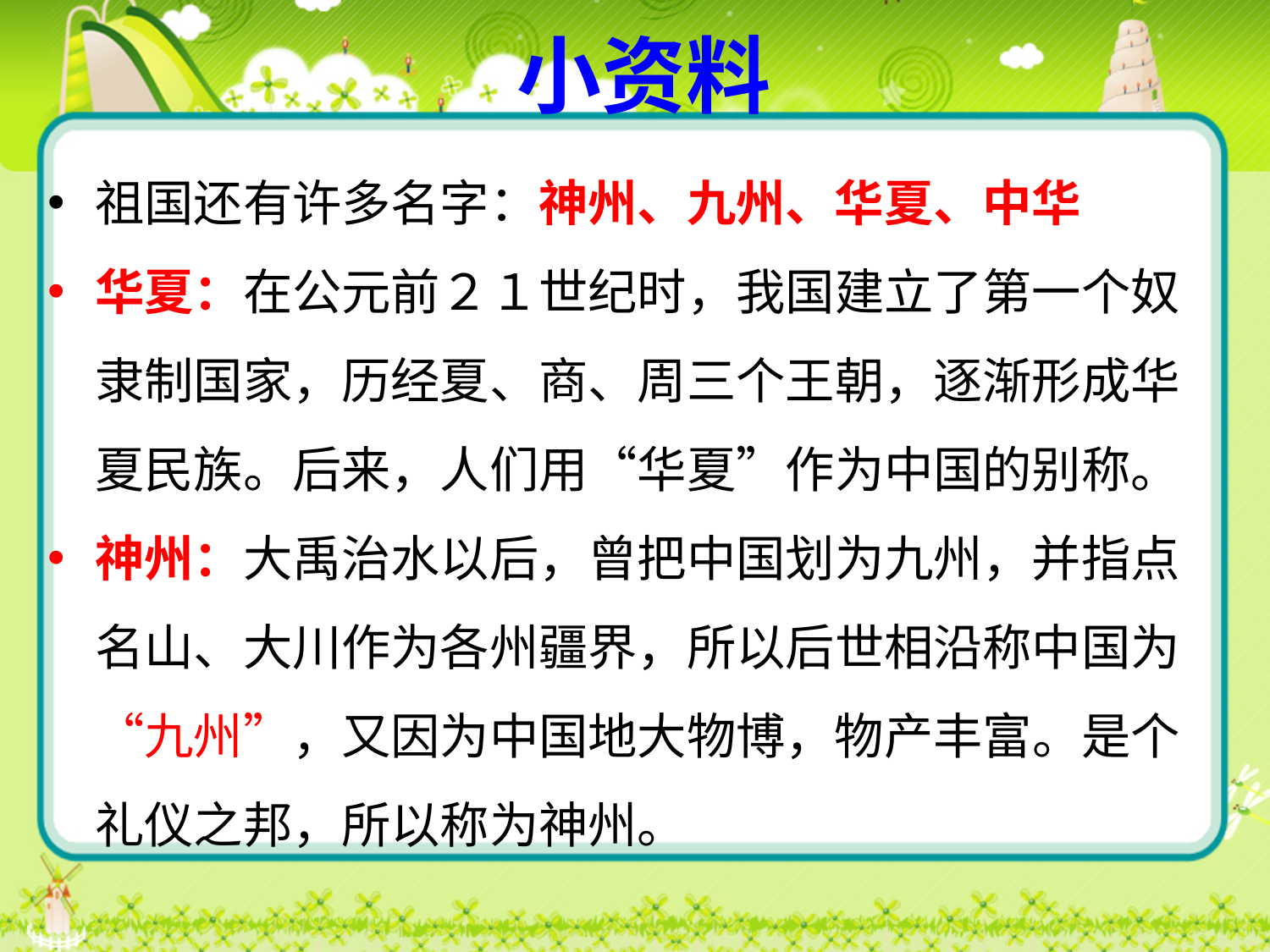

# 小资料
祖国还有许多名字：神州、九州、华夏、中华
华夏：在公元前２１世纪时，我国建立了第一个奴隶制国家，历经夏、商、周三个王朝，逐渐形成华夏民族。后来，人们用“华夏”作为中国的别称。
神州：大禹治水以后，曾把中国划为九州，并指点名山、大川作为各州疆界，所以后世相沿称中国为“九州”，又因为中国地大物博，物产丰富。是个礼仪之邦，所以称为神州。